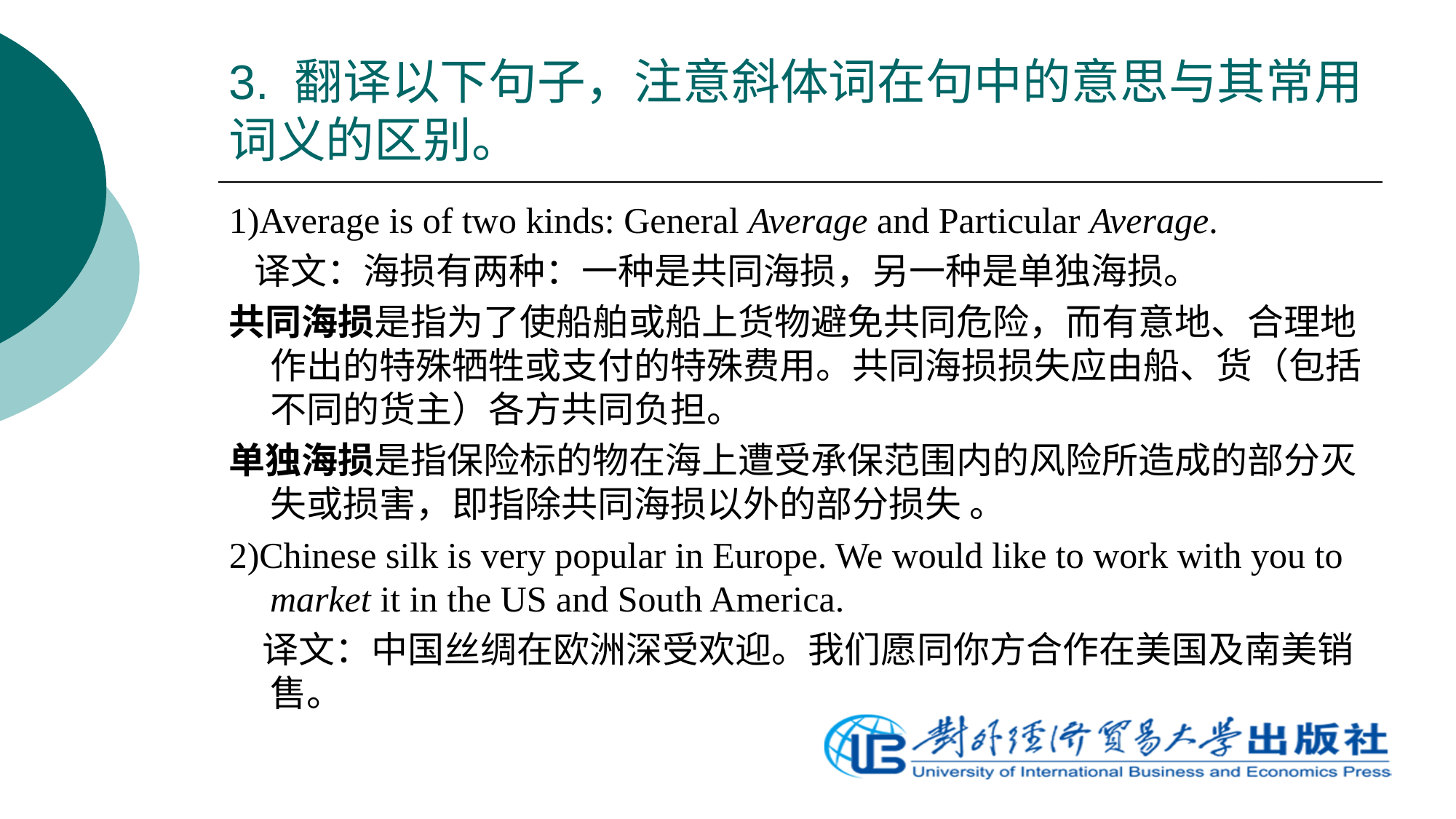

# 3. 翻译以下句子，注意斜体词在句中的意思与其常用词义的区别。
1)Average is of two kinds: General Average and Particular Average.
  译文：海损有两种：一种是共同海损，另一种是单独海损。
共同海损是指为了使船舶或船上货物避免共同危险，而有意地、合理地作出的特殊牺牲或支付的特殊费用。共同海损损失应由船、货（包括不同的货主）各方共同负担。
单独海损是指保险标的物在海上遭受承保范围内的风险所造成的部分灭失或损害，即指除共同海损以外的部分损失 。
2)Chinese silk is very popular in Europe. We would like to work with you to market it in the US and South America.
   译文：中国丝绸在欧洲深受欢迎。我们愿同你方合作在美国及南美销售。